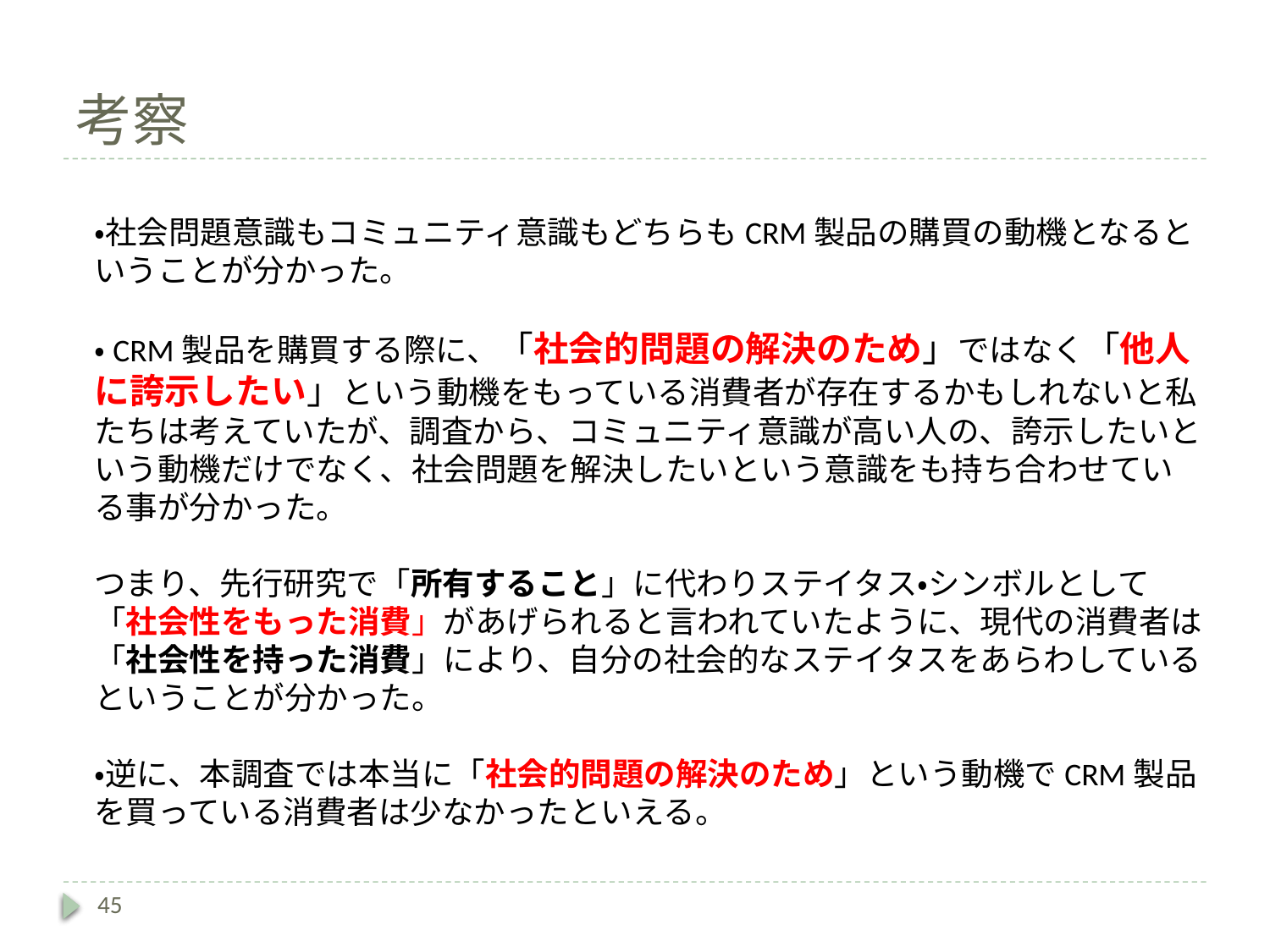

# 考察
・社会問題意識もコミュニティ意識もどちらもCRM製品の購買の動機となるということが分かった。

・CRM製品を購買する際に、「社会的問題の解決のため」ではなく「他人に誇示したい」という動機をもっている消費者が存在するかもしれないと私たちは考えていたが、調査から、コミュニティ意識が高い人の、誇示したいという動機だけでなく、社会問題を解決したいという意識をも持ち合わせている事が分かった。

つまり、先行研究で「所有すること」に代わりステイタス・シンボルとして「社会性をもった消費」があげられると言われていたように、現代の消費者は「社会性を持った消費」により、自分の社会的なステイタスをあらわしているということが分かった。

・逆に、本調査では本当に「社会的問題の解決のため」という動機でCRM製品を買っている消費者は少なかったといえる。

45